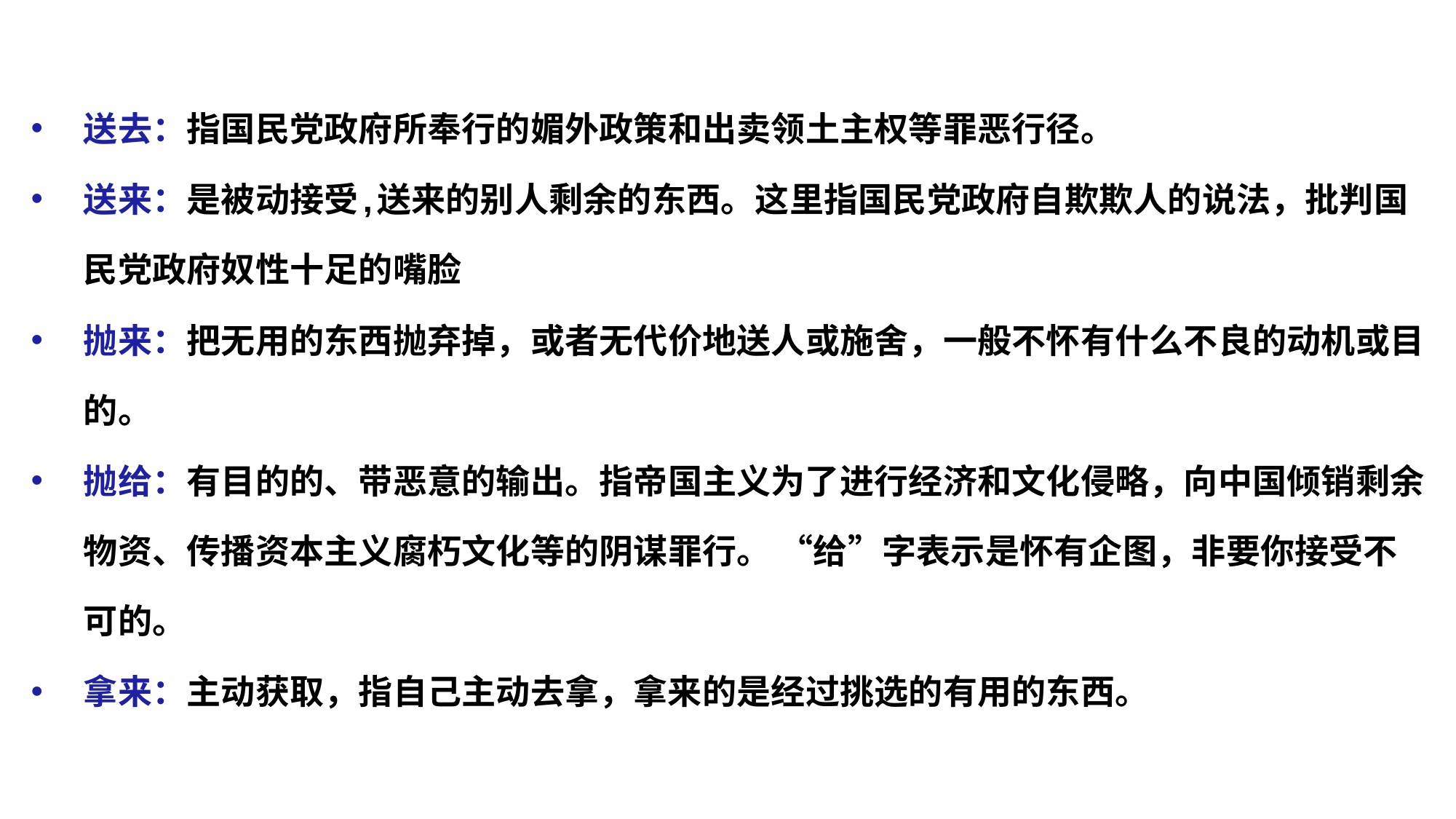

送去：指国民党政府所奉行的媚外政策和出卖领土主权等罪恶行径。
送来：是被动接受,送来的别人剩余的东西。这里指国民党政府自欺欺人的说法，批判国民党政府奴性十足的嘴脸
抛来：把无用的东西抛弃掉，或者无代价地送人或施舍，一般不怀有什么不良的动机或目的。
抛给：有目的的、带恶意的输出。指帝国主义为了进行经济和文化侵略，向中国倾销剩余物资、传播资本主义腐朽文化等的阴谋罪行。 “给”字表示是怀有企图，非要你接受不可的。
拿来：主动获取，指自己主动去拿，拿来的是经过挑选的有用的东西。